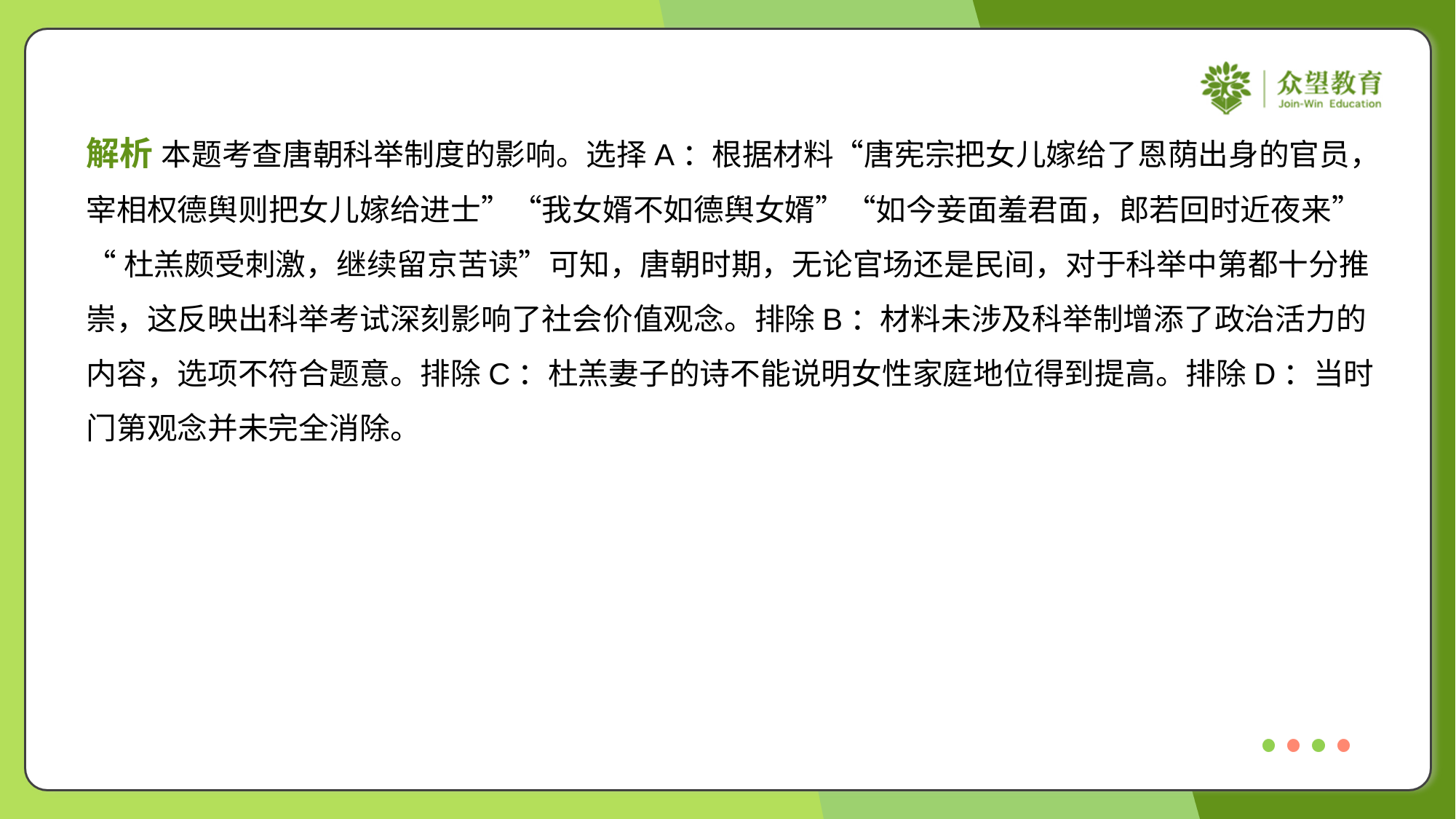

解析 本题考查唐朝科举制度的影响。选择A：根据材料“唐宪宗把女儿嫁给了恩荫出身的官员，
宰相权德舆则把女儿嫁给进士”“我女婿不如德舆女婿”“如今妾面羞君面，郎若回时近夜来”
“杜羔颇受刺激，继续留京苦读”可知，唐朝时期，无论官场还是民间，对于科举中第都十分推
崇，这反映出科举考试深刻影响了社会价值观念。排除B：材料未涉及科举制增添了政治活力的
内容，选项不符合题意。排除C：杜羔妻子的诗不能说明女性家庭地位得到提高。排除D：当时
门第观念并未完全消除。